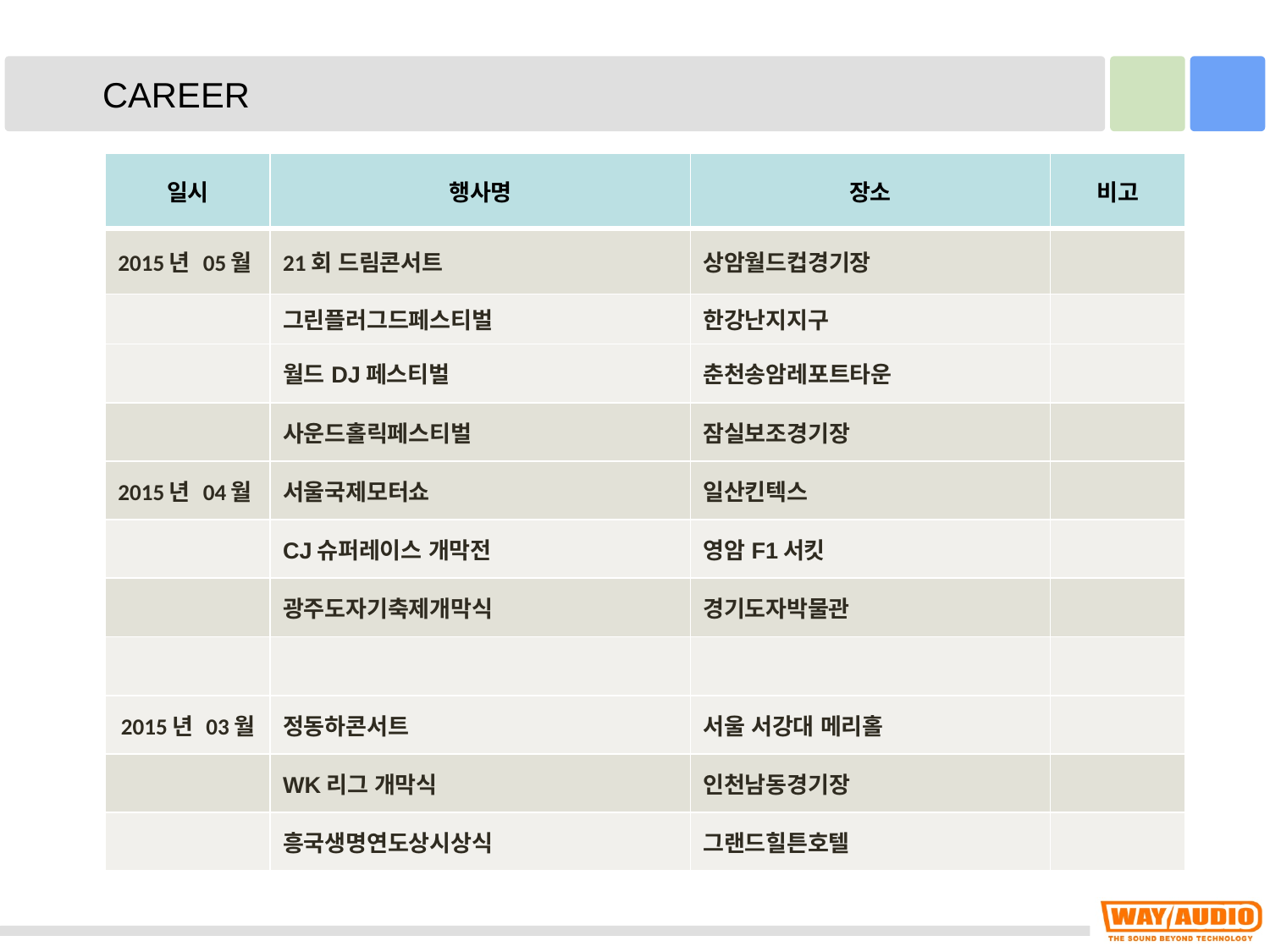

CAREER
| 일시 | 행사명 | 장소 | 비고 |
| --- | --- | --- | --- |
| 2015년 05월 | 21회 드림콘서트 | 상암월드컵경기장 |  |
|  | 그린플러그드페스티벌 | 한강난지지구 |  |
|  | 월드DJ페스티벌 | 춘천송암레포트타운 |  |
|  | 사운드홀릭페스티벌 | 잠실보조경기장 |  |
| 2015년 04월 | 서울국제모터쇼 | 일산킨텍스 |  |
|  | CJ슈퍼레이스 개막전 | 영암F1서킷 |  |
|  | 광주도자기축제개막식 | 경기도자박물관 |  |
|  |  |  |  |
| 2015년 03월 | 정동하콘서트 | 서울 서강대 메리홀 |  |
|  | WK리그 개막식 | 인천남동경기장 |  |
|  | 흥국생명연도상시상식 | 그랜드힐튼호텔 |  |